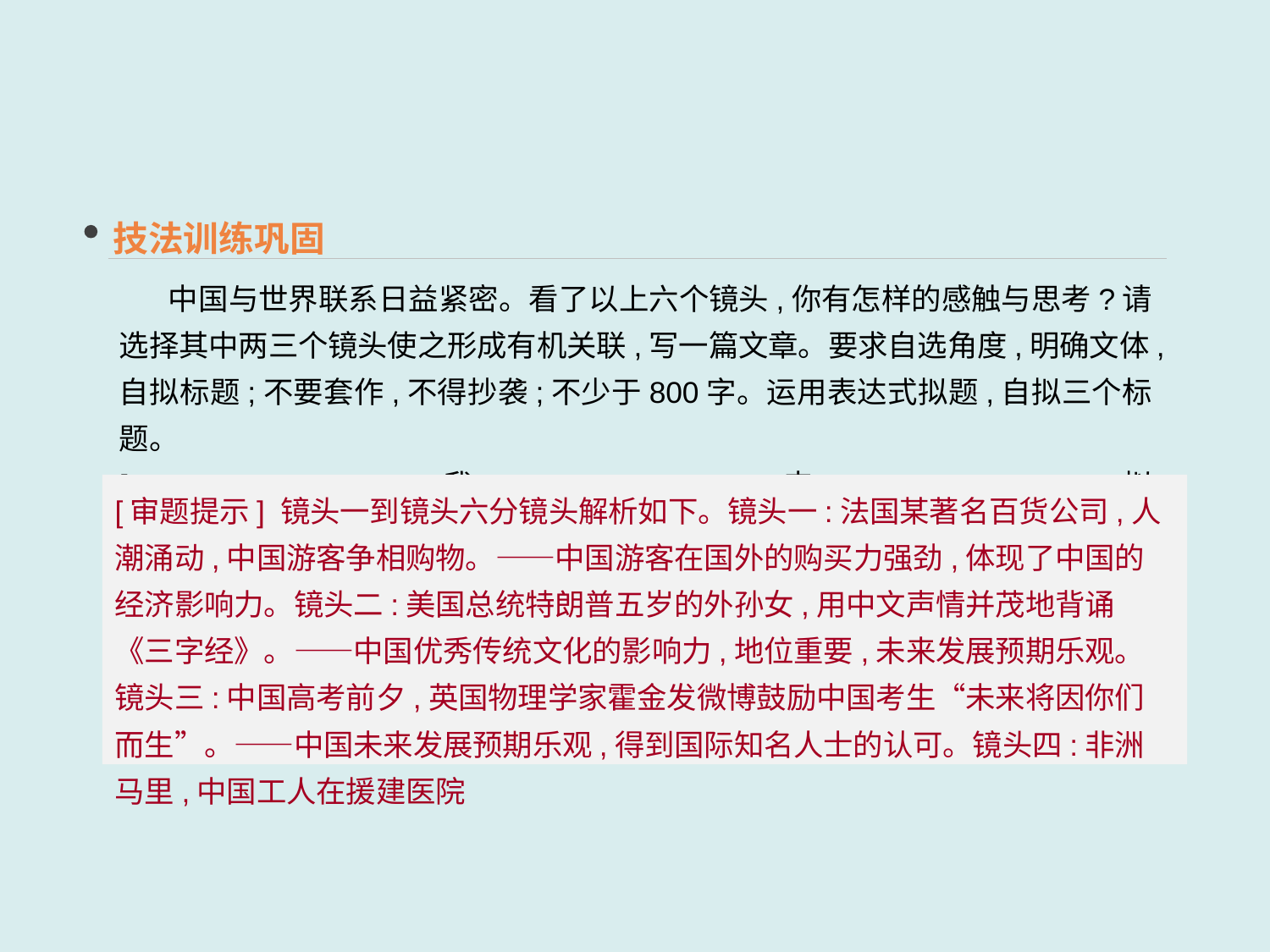

技法训练巩固

      中国与世界联系日益紧密。看了以上六个镜头,你有怎样的感触与思考?请选择其中两三个镜头使之形成有机关联,写一篇文章。要求自选角度,明确文体,自拟标题;不要套作,不得抄袭;不少于800字。运用表达式拟题,自拟三个标题。
[我来拟题]___________________________________________________________________

[审题提示] 镜头一到镜头六分镜头解析如下。镜头一:法国某著名百货公司,人潮涌动,中国游客争相购物。——中国游客在国外的购买力强劲,体现了中国的经济影响力。镜头二:美国总统特朗普五岁的外孙女,用中文声情并茂地背诵《三字经》。——中国优秀传统文化的影响力,地位重要,未来发展预期乐观。镜头三:中国高考前夕,英国物理学家霍金发微博鼓励中国考生“未来将因你们而生”。——中国未来发展预期乐观,得到国际知名人士的认可。镜头四:非洲马里,中国工人在援建医院